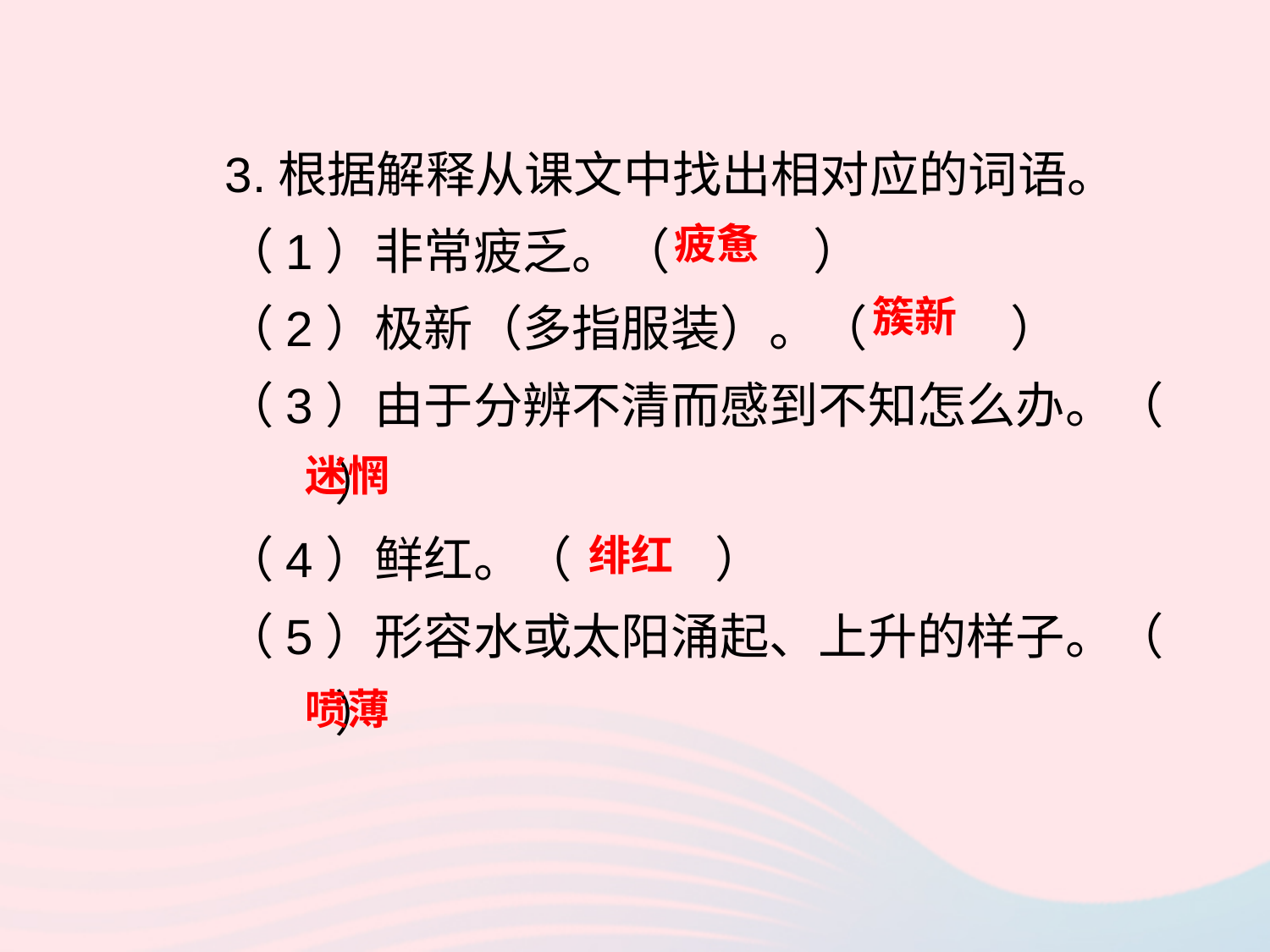

3.根据解释从课文中找出相对应的词语。
（1）非常疲乏。（             ）
（2）极新（多指服装）。（             ）
（3）由于分辨不清而感到不知怎么办。（             ）
（4）鲜红。（             ）
（5）形容水或太阳涌起、上升的样子。（             ）
疲惫
簇新
迷惘
绯红
喷薄